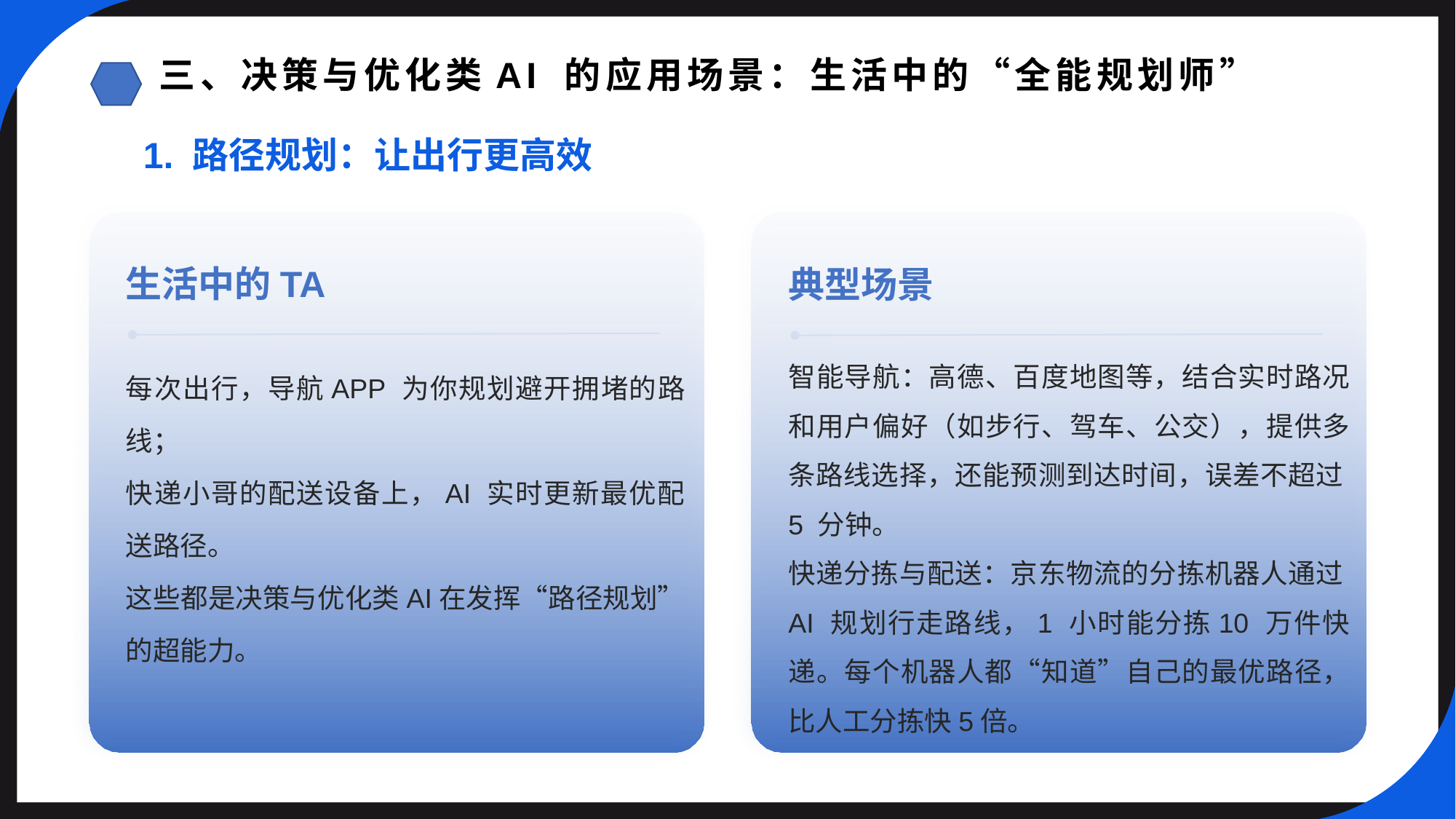

三、决策与优化类AI 的应用场景：生活中的“全能规划师”
1. 路径规划：让出行更高效

生活中的TA
典型场景
智能导航：高德、百度地图等，结合实时路况和用户偏好（如步行、驾车、公交），提供多条路线选择，还能预测到达时间，误差不超过5 分钟。
快递分拣与配送：京东物流的分拣机器人通过AI 规划行走路线，1 小时能分拣10 万件快递。每个机器人都“知道”自己的最优路径，比人工分拣快5倍。
每次出行，导航APP 为你规划避开拥堵的路线；
快递小哥的配送设备上，AI 实时更新最优配送路径。
这些都是决策与优化类AI在发挥“路径规划”的超能力。